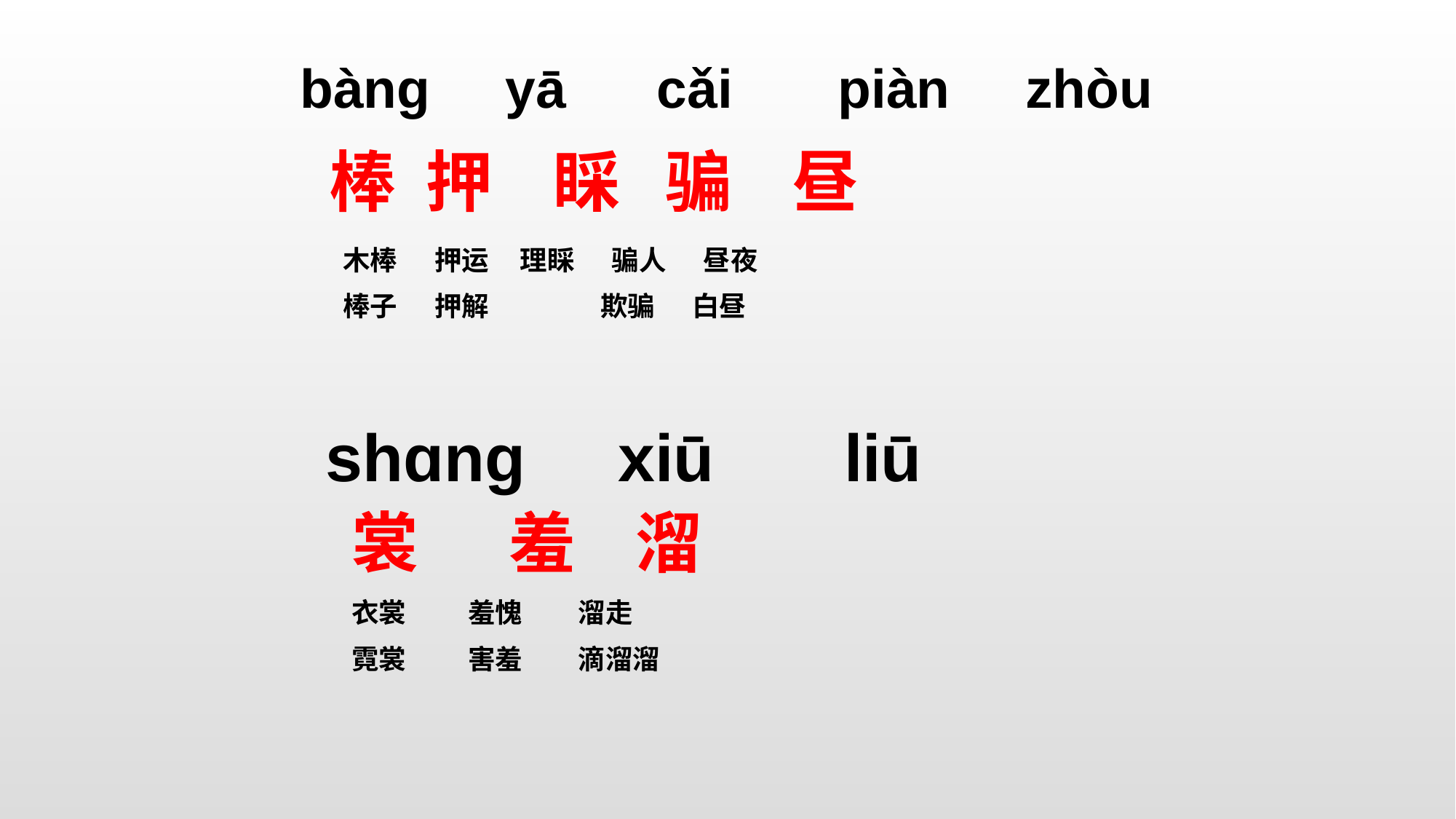

bàng     yā      cǎi       piàn     zhòu
  棒  押    睬   骗    昼
木棒      押运     理睬      骗人      昼夜
棒子      押解                  欺骗      白昼
shɑng     xiū       liū
裳      羞    溜
衣裳          羞愧         溜走
霓裳          害羞         滴溜溜